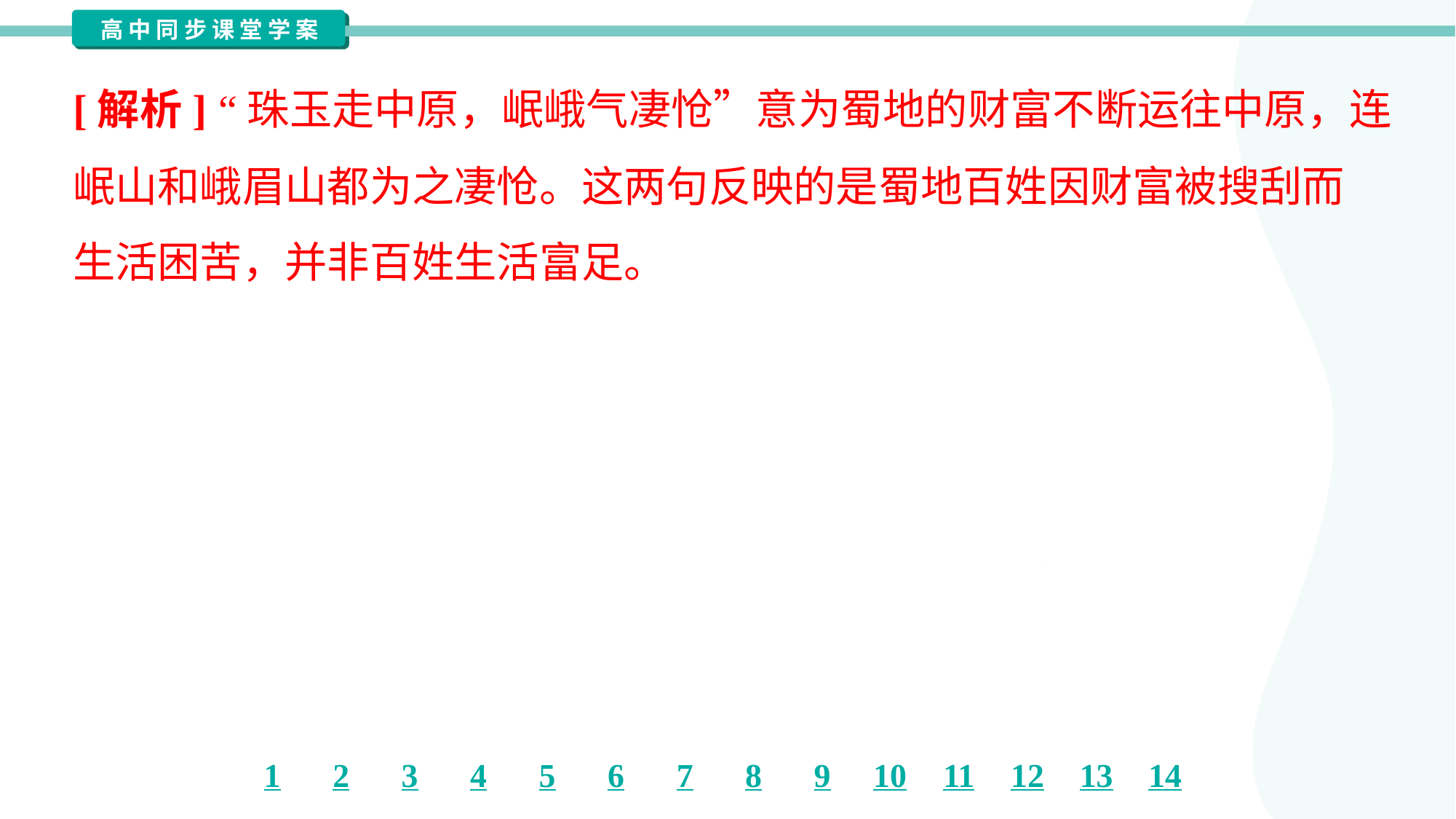

[解析] “珠玉走中原，岷峨气凄怆”意为蜀地的财富不断运往中原，连
岷山和峨眉山都为之凄怆。这两句反映的是蜀地百姓因财富被搜刮而
生活困苦，并非百姓生活富足。